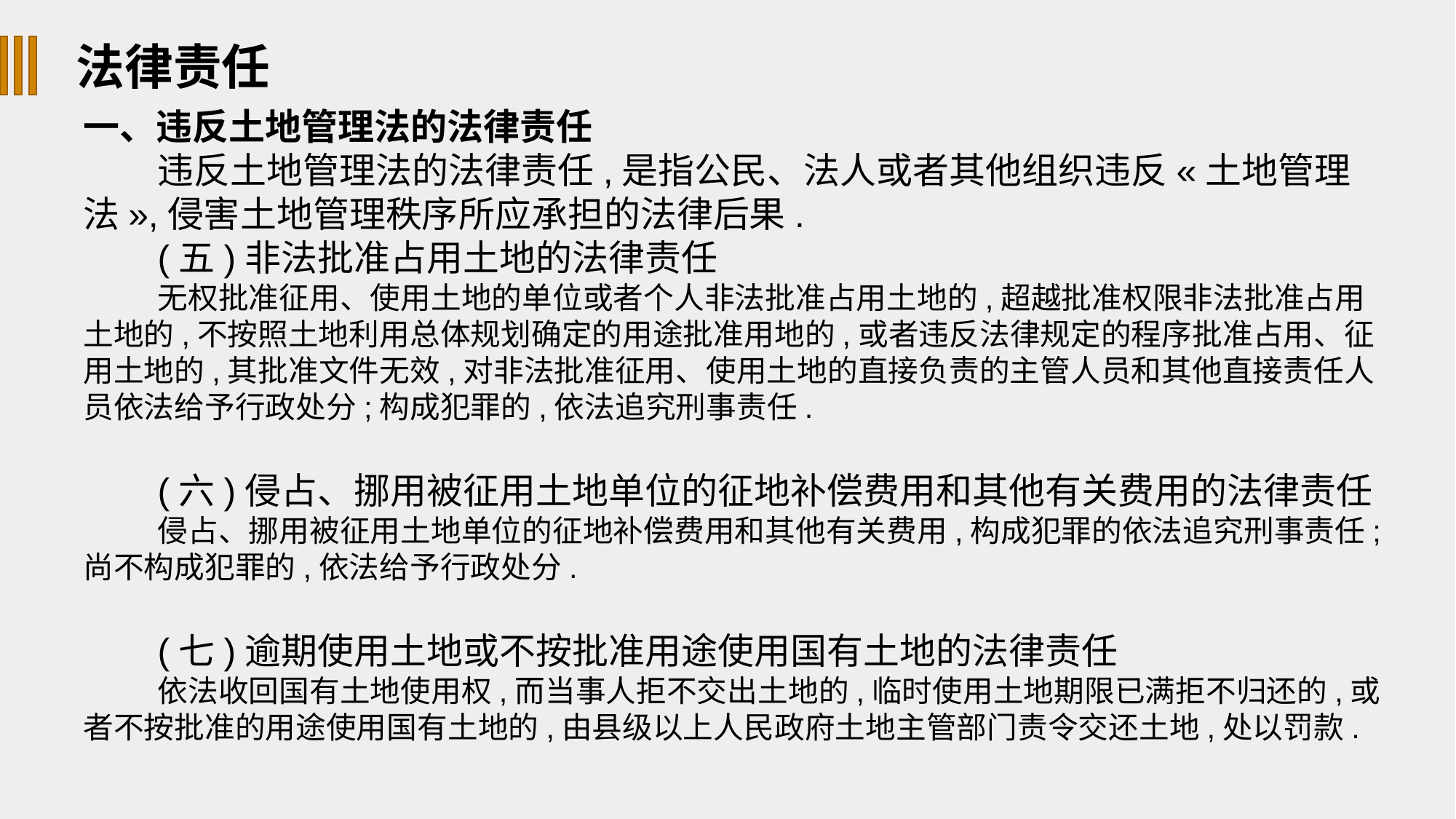

法律责任

一、违反土地管理法的法律责任
违反土地管理法的法律责任,是指公民、法人或者其他组织违反«土地管理法»,侵害土地管理秩序所应承担的法律后果.
(五)非法批准占用土地的法律责任
无权批准征用、使用土地的单位或者个人非法批准占用土地的,超越批准权限非法批准占用土地的,不按照土地利用总体规划确定的用途批准用地的,或者违反法律规定的程序批准占用、征用土地的,其批准文件无效,对非法批准征用、使用土地的直接负责的主管人员和其他直接责任人员依法给予行政处分;构成犯罪的,依法追究刑事责任.

(六)侵占、挪用被征用土地单位的征地补偿费用和其他有关费用的法律责任
侵占、挪用被征用土地单位的征地补偿费用和其他有关费用,构成犯罪的依法追究刑事责任;尚不构成犯罪的,依法给予行政处分.

(七)逾期使用土地或不按批准用途使用国有土地的法律责任
依法收回国有土地使用权,而当事人拒不交出土地的,临时使用土地期限已满拒不归还的,或者不按批准的用途使用国有土地的,由县级以上人民政府土地主管部门责令交还土地,处以罚款.